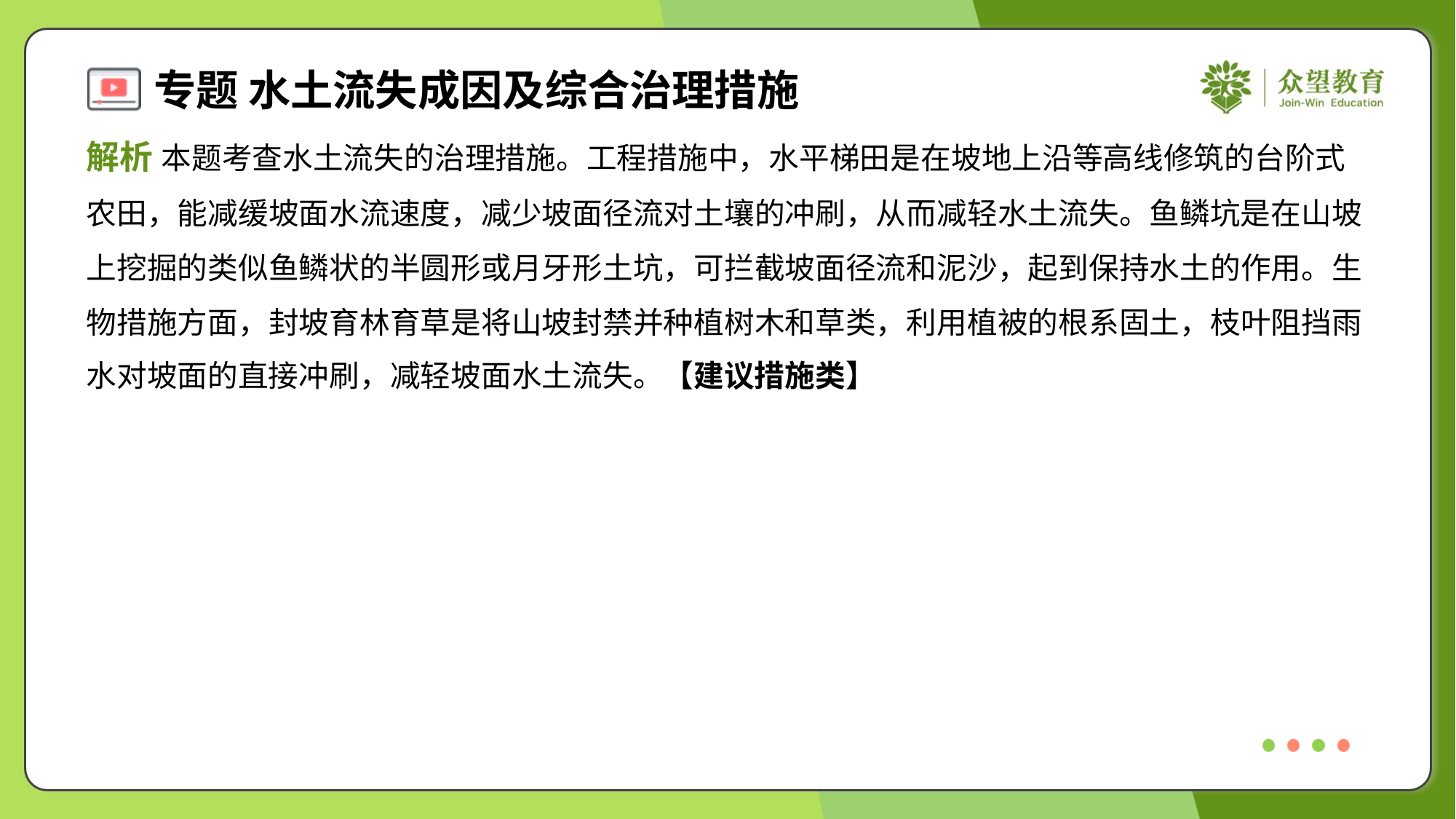

解析 本题考查水土流失的治理措施。工程措施中，水平梯田是在坡地上沿等高线修筑的台阶式
农田，能减缓坡面水流速度，减少坡面径流对土壤的冲刷，从而减轻水土流失。鱼鳞坑是在山坡
上挖掘的类似鱼鳞状的半圆形或月牙形土坑，可拦截坡面径流和泥沙，起到保持水土的作用。生
物措施方面，封坡育林育草是将山坡封禁并种植树木和草类，利用植被的根系固土，枝叶阻挡雨
水对坡面的直接冲刷，减轻坡面水土流失。【建议措施类】